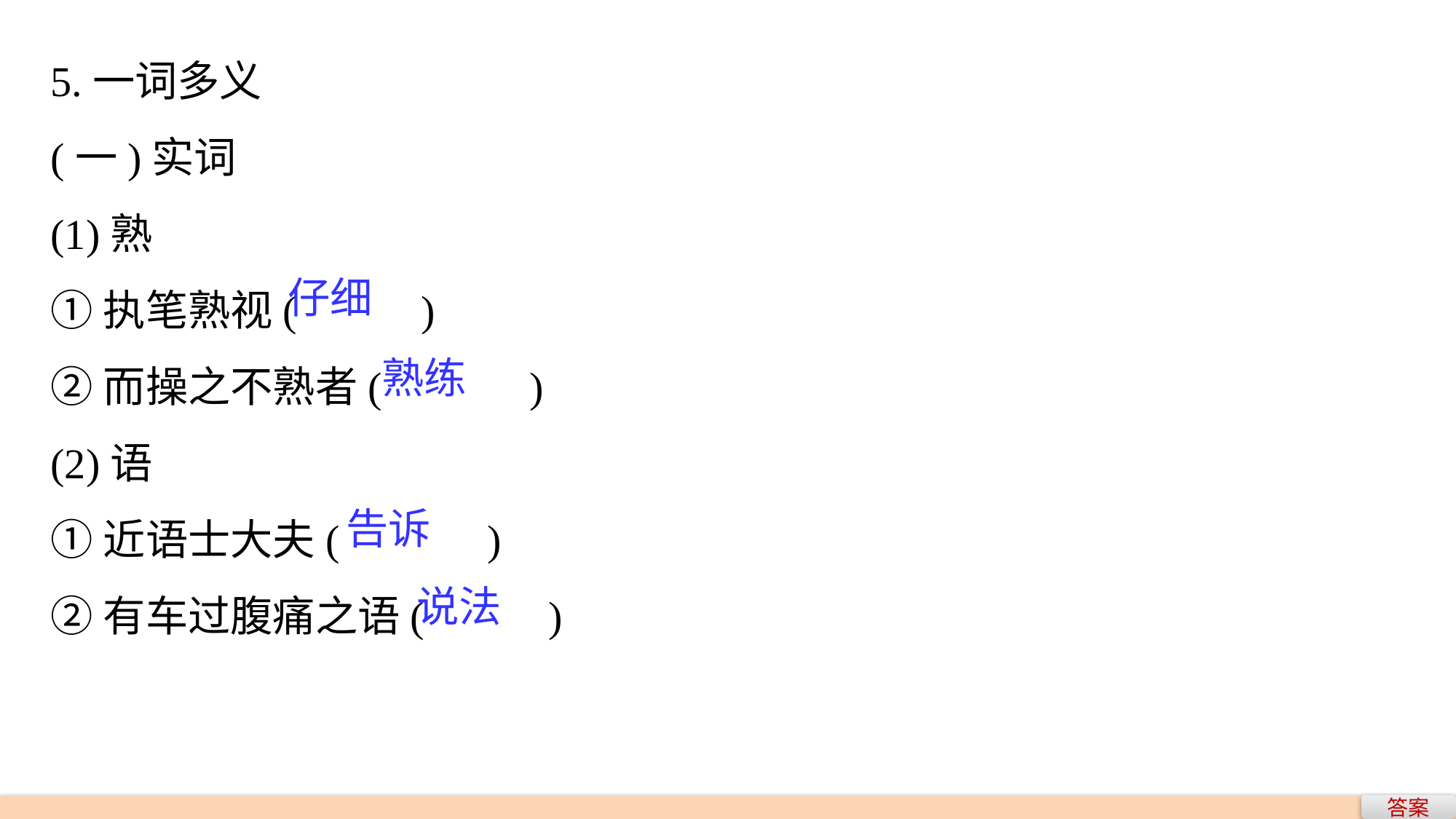

5.一词多义
(一)实词
(1)熟
①执笔熟视(　　  )
②而操之不熟者(　　　)
(2)语
①近语士大夫(　　　)
②有车过腹痛之语(　　  )
仔细
熟练
告诉
说法
答案